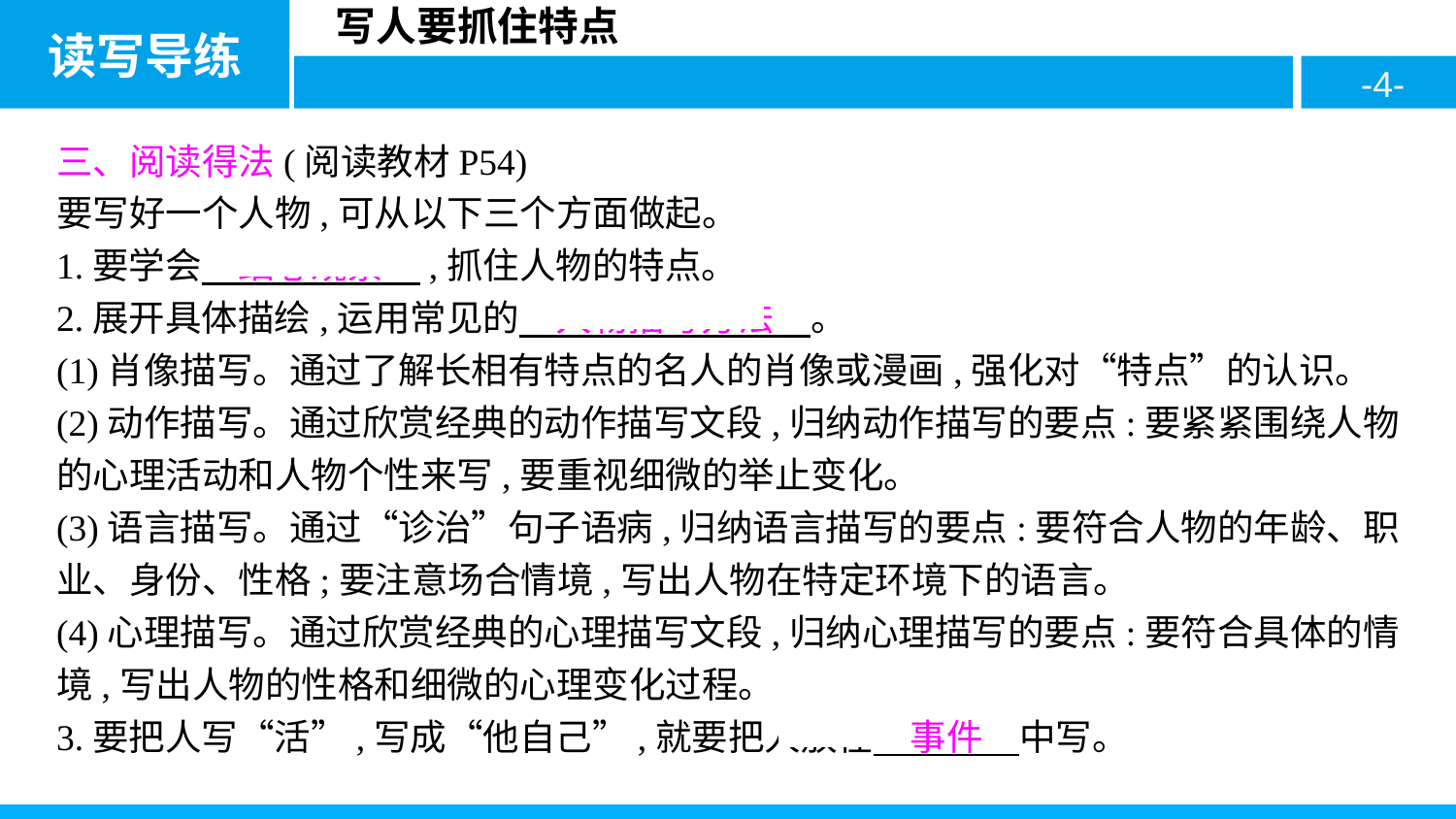

三、阅读得法(阅读教材P54)
要写好一个人物,可从以下三个方面做起。
1.要学会　细心观察　,抓住人物的特点。
2.展开具体描绘,运用常见的　人物描写方法　。
(1)肖像描写。通过了解长相有特点的名人的肖像或漫画,强化对“特点”的认识。
(2)动作描写。通过欣赏经典的动作描写文段,归纳动作描写的要点:要紧紧围绕人物的心理活动和人物个性来写,要重视细微的举止变化。
(3)语言描写。通过“诊治”句子语病,归纳语言描写的要点:要符合人物的年龄、职业、身份、性格;要注意场合情境,写出人物在特定环境下的语言。
(4)心理描写。通过欣赏经典的心理描写文段,归纳心理描写的要点:要符合具体的情境,写出人物的性格和细微的心理变化过程。
3.要把人写“活”,写成“他自己”,就要把人放在　事件　中写。